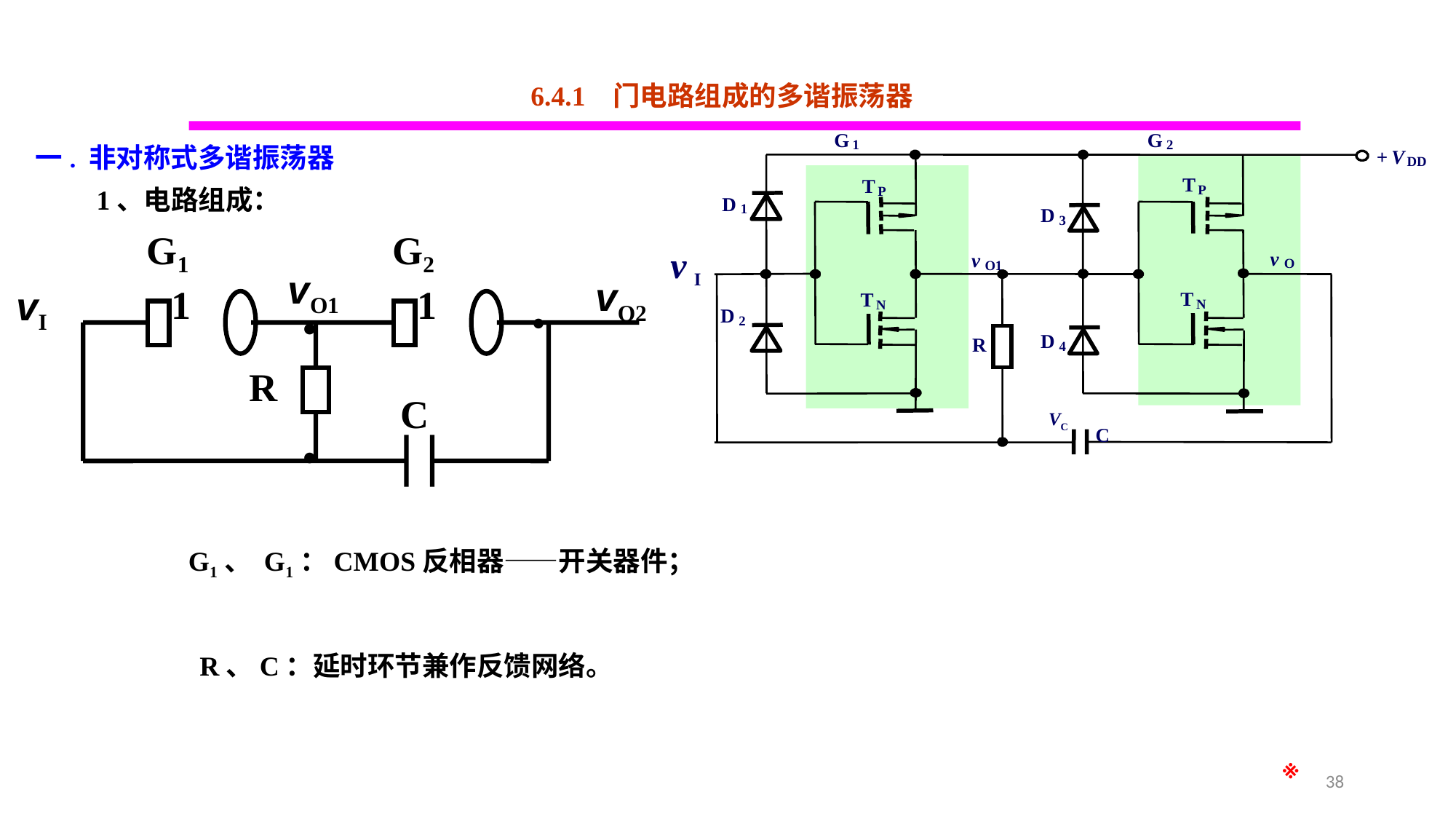

6.4.1   门电路组成的多谐振荡器

G
G
1

2

+
V

DD

T

T

P
P

D

1

D

3

v
v
v
O
O1

I

T

T
N
N

D

2

D

R
4

VC

C

一. 非对称式多谐振荡器

1、电路组成：
G1
G2
vO1
vO2
1
1
vI

R
C
•
•
•
G1、 G1：CMOS反相器——开关器件；
R、C：延时环节兼作反馈网络。
※
38